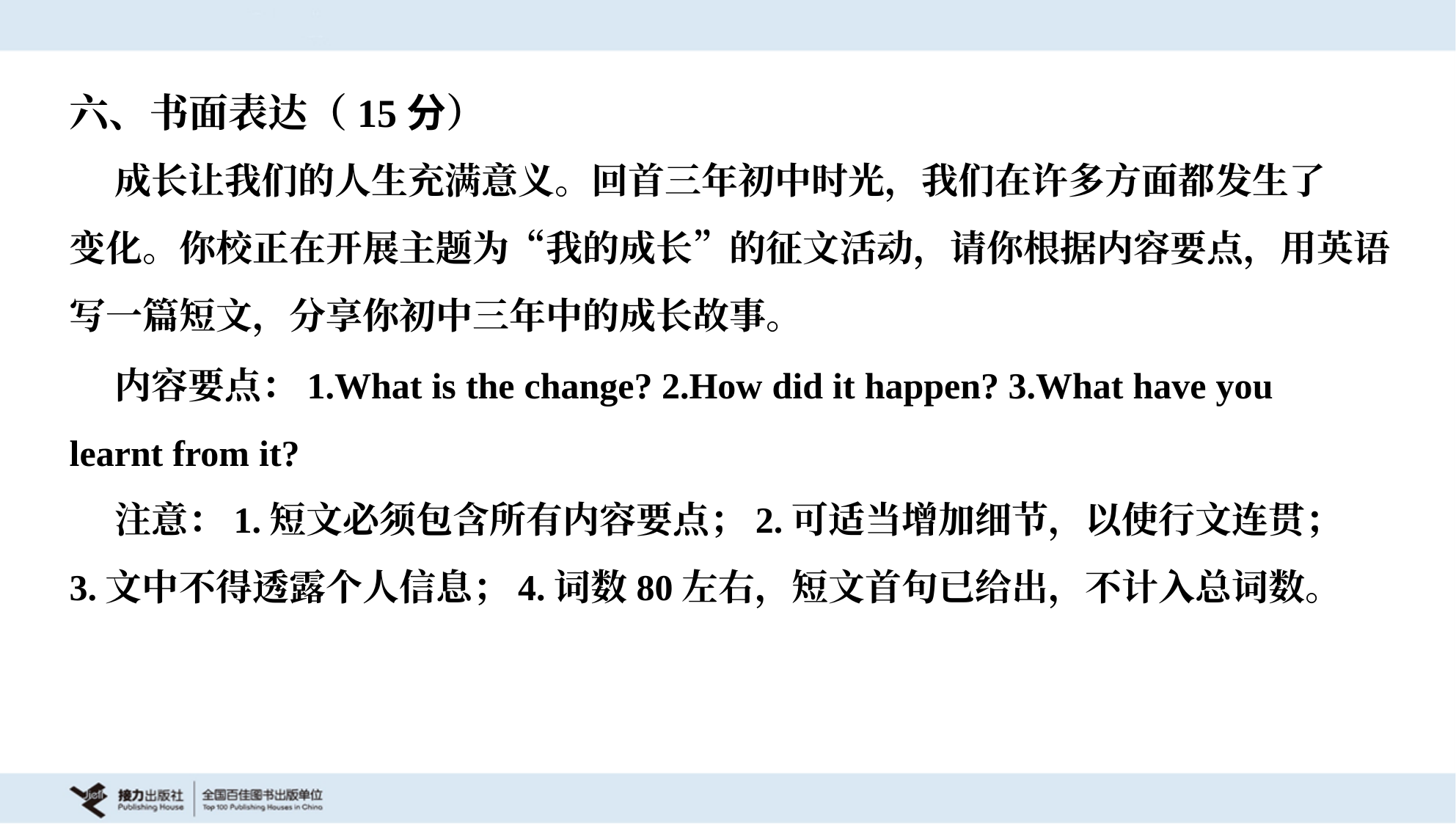

六、书面表达（15分）
    成长让我们的人生充满意义。回首三年初中时光，我们在许多方面都发生了
变化。你校正在开展主题为“我的成长”的征文活动，请你根据内容要点，用英语
写一篇短文，分享你初中三年中的成长故事。
    内容要点：1.What is the change? 2.How did it happen? 3.What have you
learnt from it?
    注意：1.短文必须包含所有内容要点；2.可适当增加细节，以使行文连贯；
3.文中不得透露个人信息；4.词数80左右，短文首句已给出，不计入总词数。